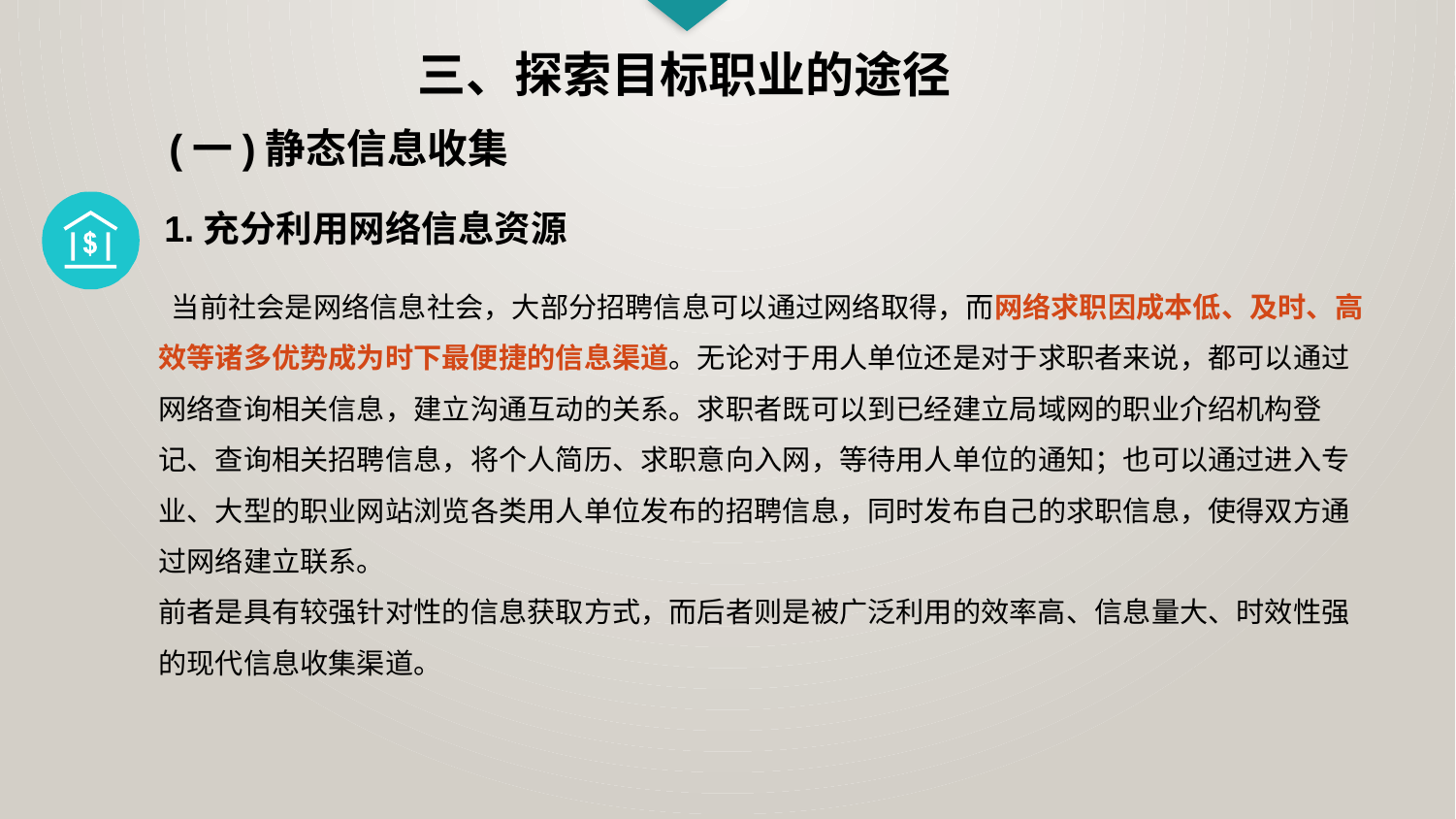

三、探索目标职业的途径
(一)静态信息收集

1.充分利用网络信息资源

 当前社会是网络信息社会，大部分招聘信息可以通过网络取得，而网络求职因成本低、及时、高效等诸多优势成为时下最便捷的信息渠道。无论对于用人单位还是对于求职者来说，都可以通过网络查询相关信息，建立沟通互动的关系。求职者既可以到已经建立局域网的职业介绍机构登记、查询相关招聘信息，将个人简历、求职意向入网，等待用人单位的通知；也可以通过进入专业、大型的职业网站浏览各类用人单位发布的招聘信息，同时发布自己的求职信息，使得双方通过网络建立联系。
前者是具有较强针对性的信息获取方式，而后者则是被广泛利用的效率高、信息量大、时效性强的现代信息收集渠道。
62